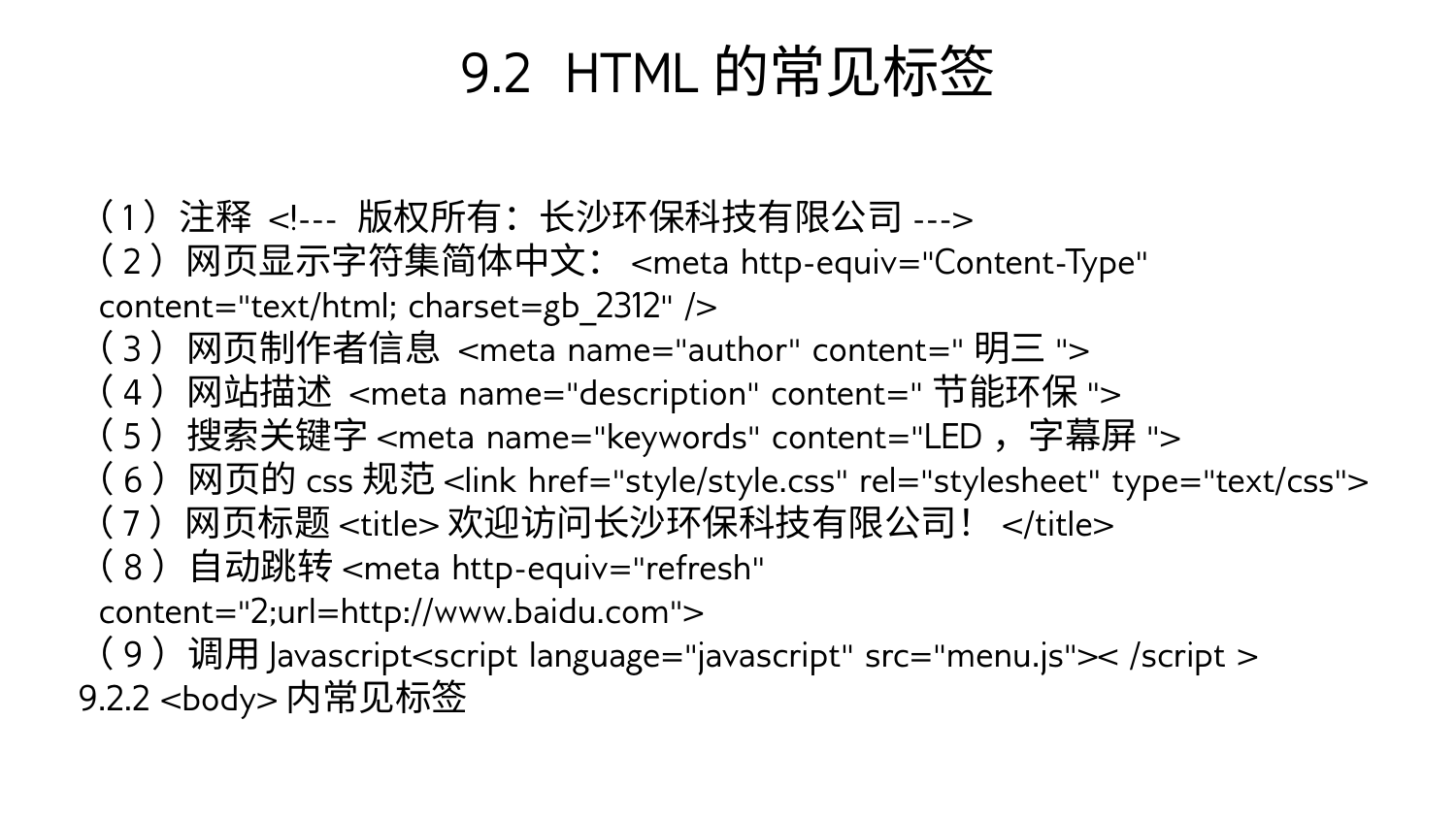

# 9.2  HTML的常见标签
（1）注释 <!--- 版权所有：长沙环保科技有限公司--->
（2）网页显示字符集简体中文：<meta http-equiv="Content-Type" content="text/html; charset=gb_2312" />
（3）网页制作者信息 <meta name="author" content="明三">
（4）网站描述 <meta name="description" content="节能环保">
（5）搜索关键字<meta name="keywords" content="LED，字幕屏">
（6）网页的css规范<link href="style/style.css" rel="stylesheet" type="text/css">
（7）网页标题<title>欢迎访问长沙环保科技有限公司！</title>
（8）自动跳转<meta http-equiv="refresh" content="2;url=http://www.baidu.com">
（9）调用Javascript<script language="javascript" src="menu.js">< /script >
9.2.2 <body>内常见标签